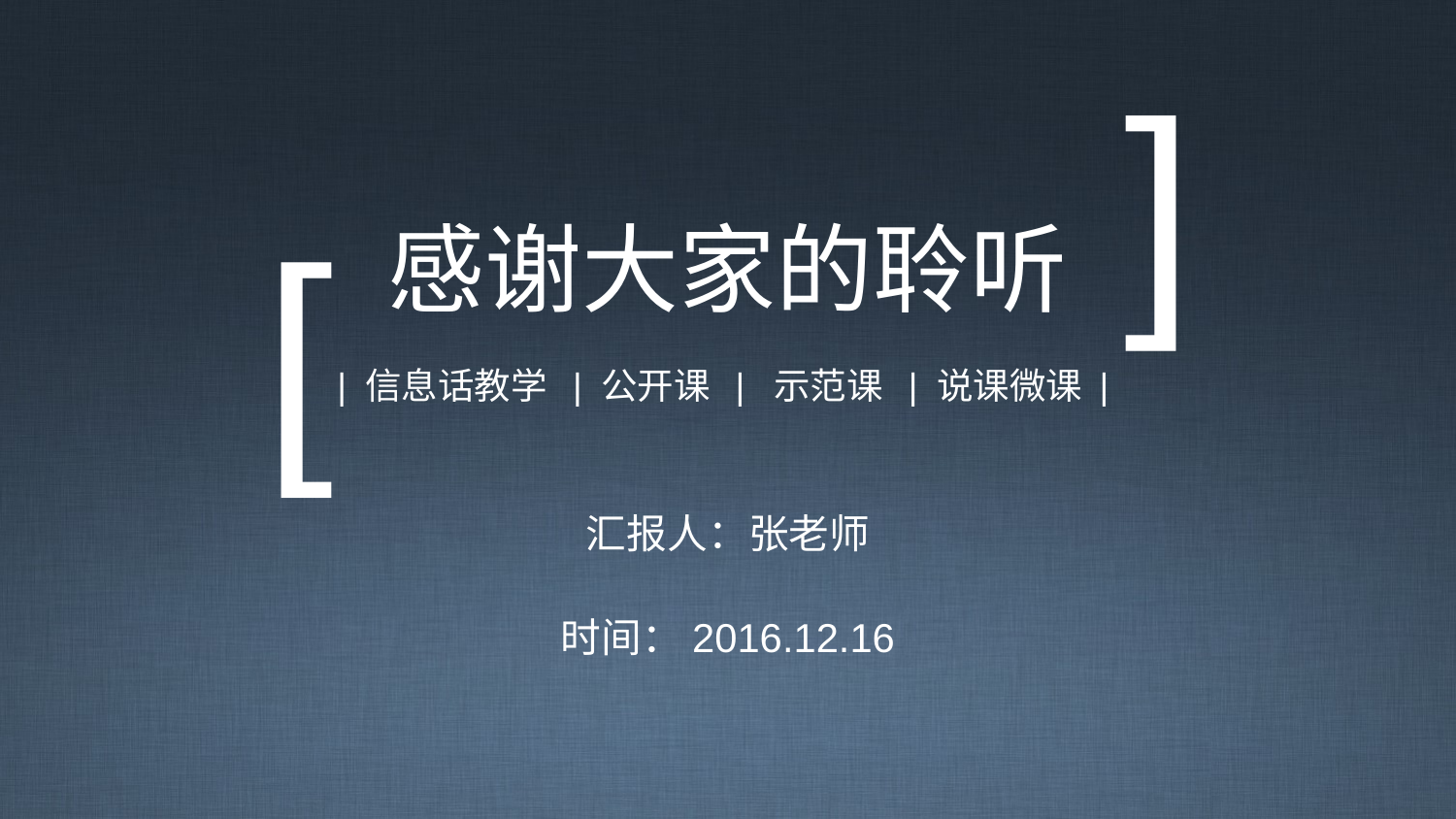

[
[
感谢大家的聆听
| 信息话教学  | 公开课  |  示范课  | 说课微课 |
汇报人：张老师
时间：2016.12.16